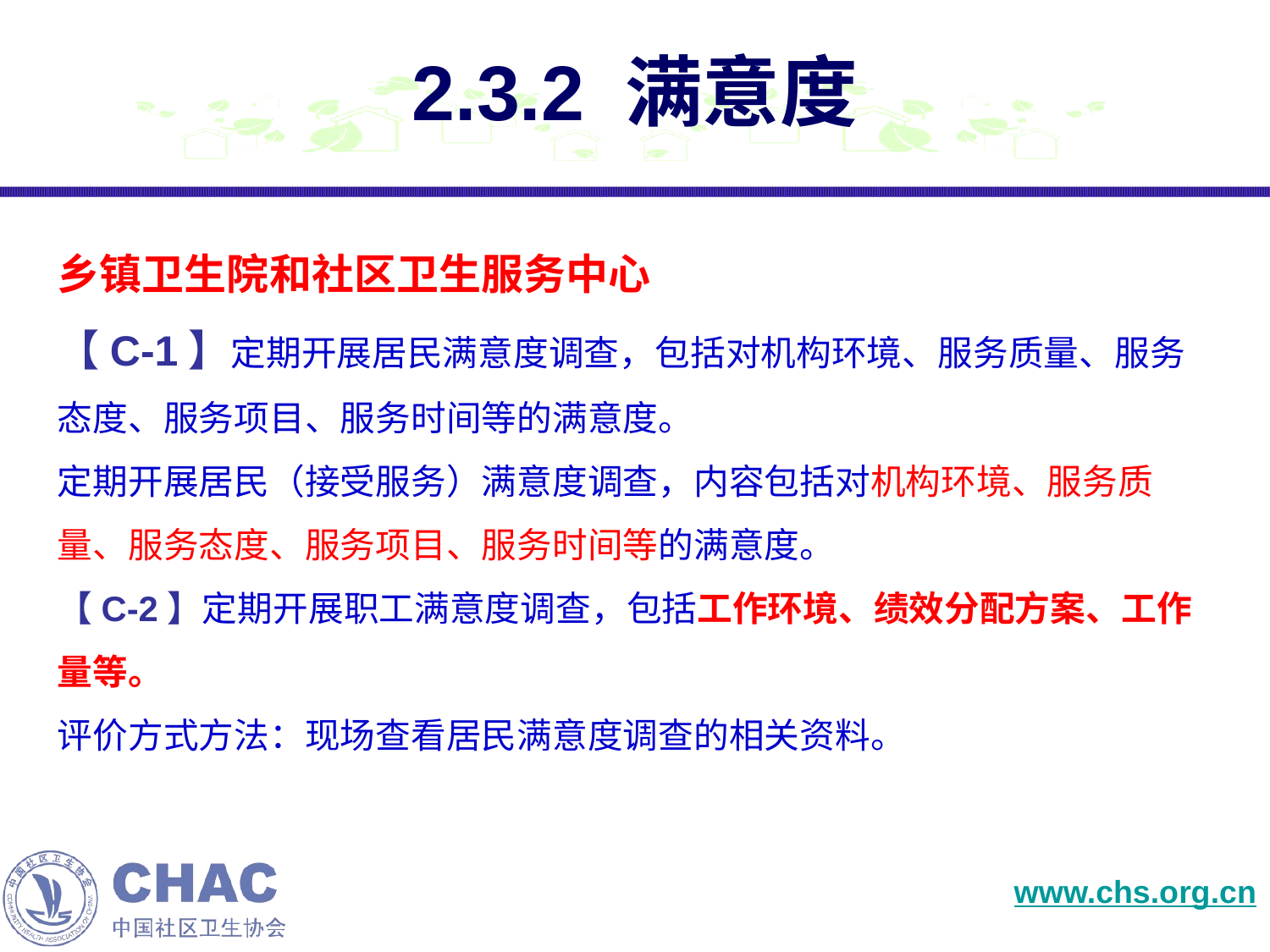

# 2.3.2 满意度
乡镇卫生院和社区卫生服务中心
【C-1】定期开展居民满意度调查，包括对机构环境、服务质量、服务态度、服务项目、服务时间等的满意度。
定期开展居民（接受服务）满意度调查，内容包括对机构环境、服务质量、服务态度、服务项目、服务时间等的满意度。
【C-2】定期开展职工满意度调查，包括工作环境、绩效分配方案、工作量等。
评价方式方法：现场查看居民满意度调查的相关资料。